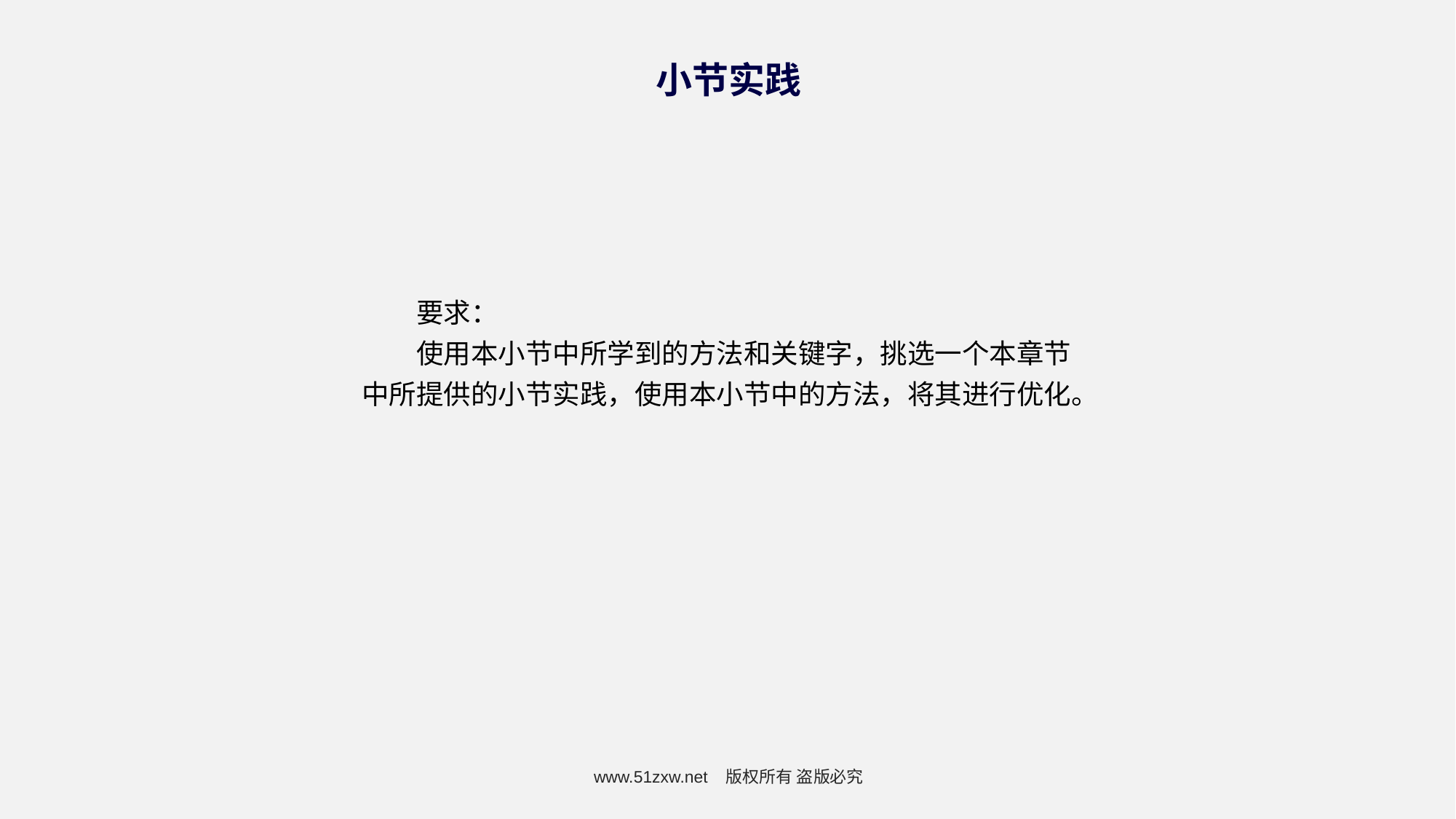

小节实践
要求：
使用本小节中所学到的方法和关键字，挑选一个本章节中所提供的小节实践，使用本小节中的方法，将其进行优化。
www.51zxw.net   版权所有 盗版必究